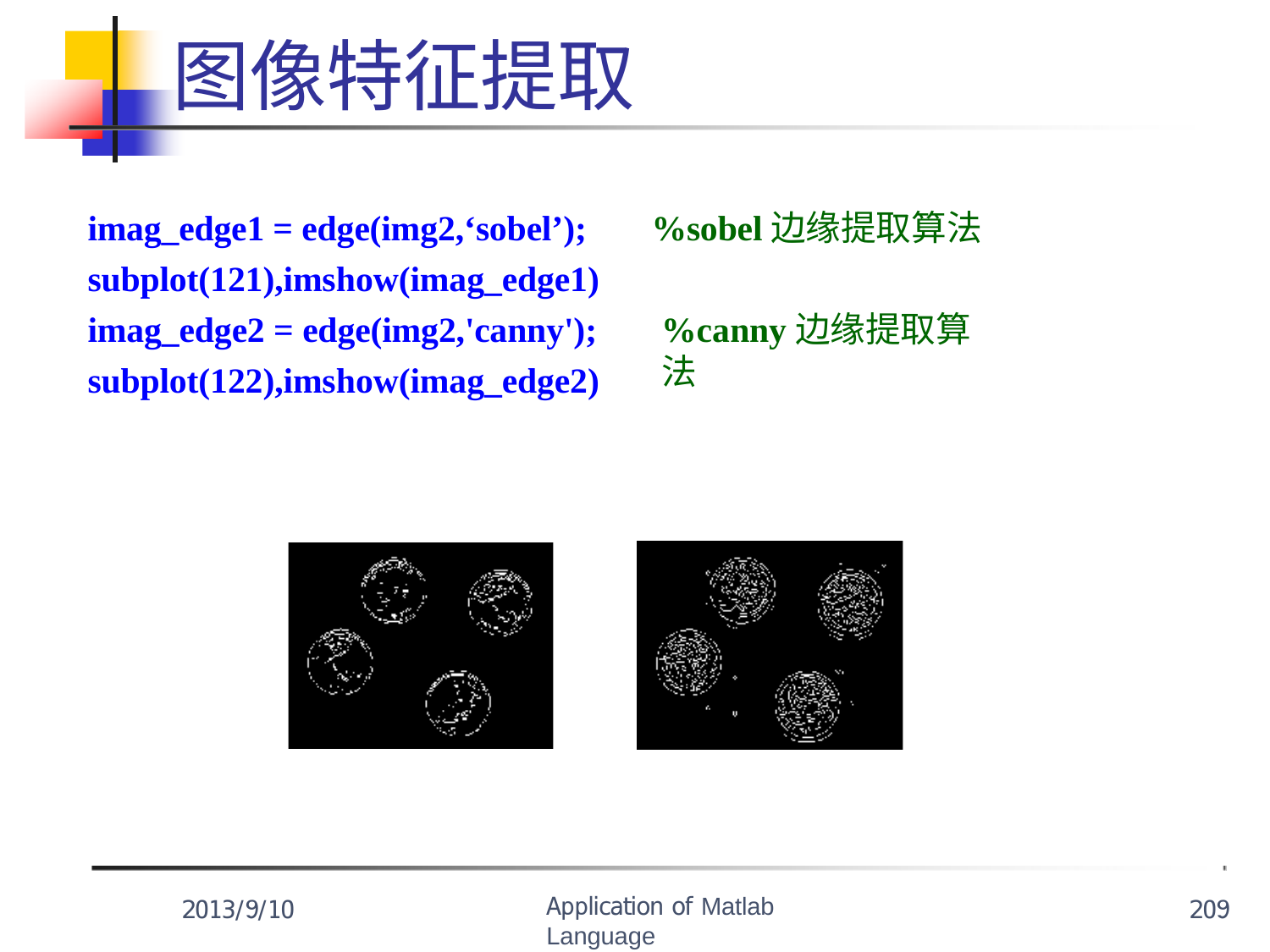

图像特征提取
imag_edge1 = edge(img2,‘sobel’); subplot(121),imshow(imag_edge1) imag_edge2 = edge(img2,'canny'); subplot(122),imshow(imag_edge2)
%sobel边缘提取算法

%canny边缘提取算法

Application of Matlab Language
2013/9/10
209